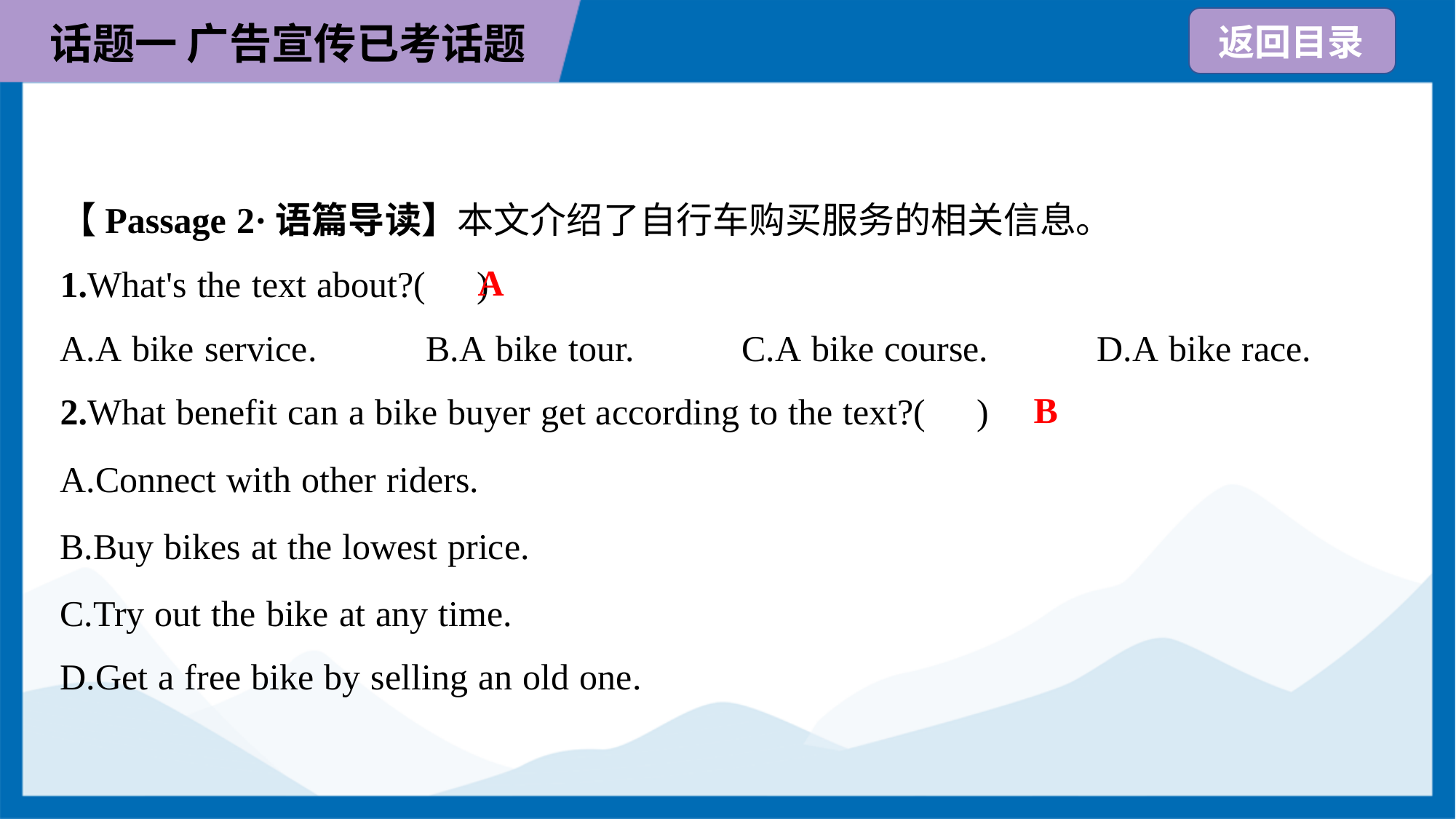

【Passage 2·语篇导读】本文介绍了自行车购买服务的相关信息。
A
1.What's the text about?(     )
A.A bike service.	B.A bike tour.	C.A bike course.	D.A bike race.
B
2.What benefit can a bike buyer get according to the text?(     )
A.Connect with other riders.
B.Buy bikes at the lowest price.
C.Try out the bike at any time.
D.Get a free bike by selling an old one.